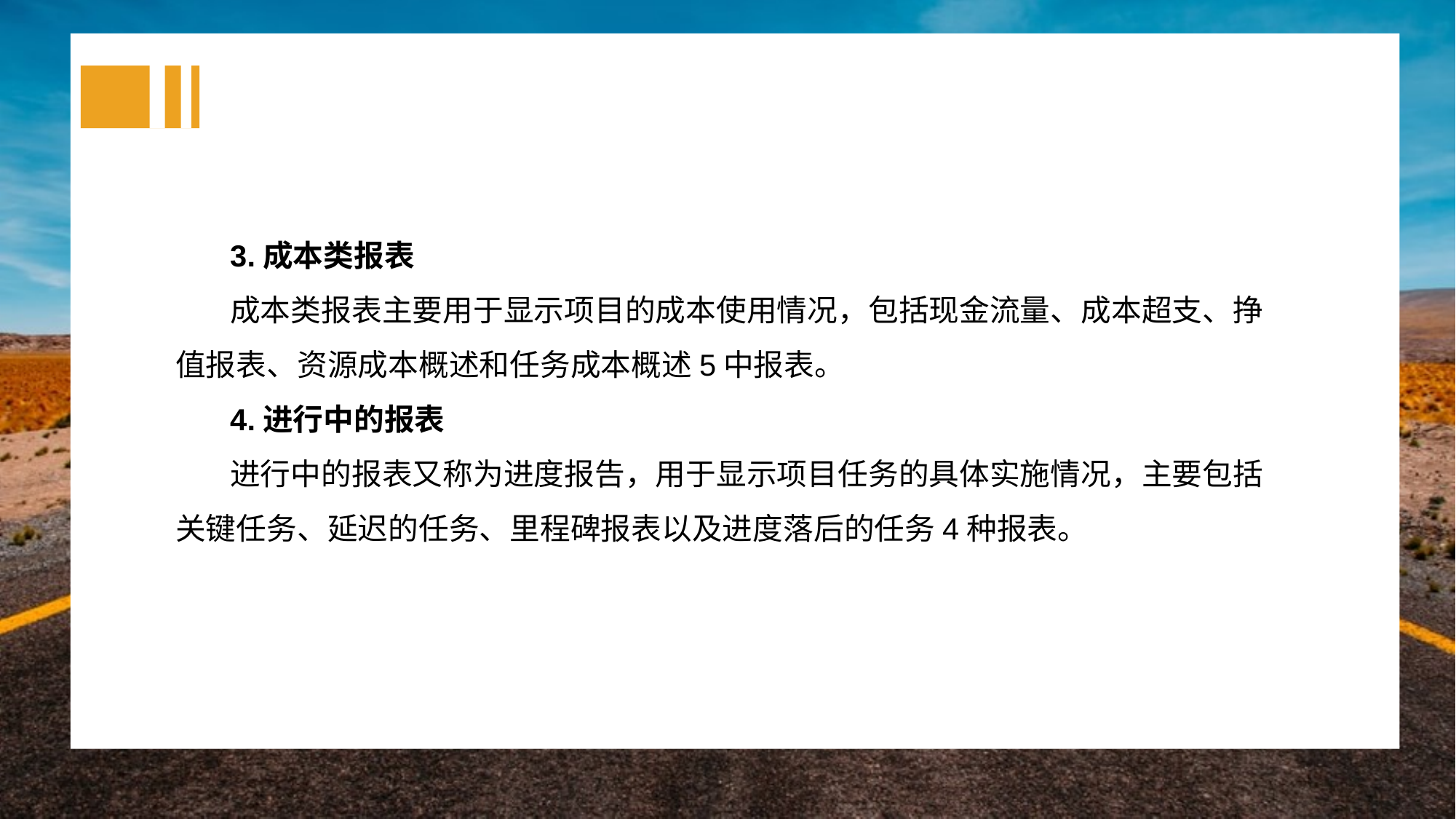

3.成本类报表
成本类报表主要用于显示项目的成本使用情况，包括现金流量、成本超支、挣值报表、资源成本概述和任务成本概述5中报表。
4.进行中的报表
进行中的报表又称为进度报告，用于显示项目任务的具体实施情况，主要包括关键任务、延迟的任务、里程碑报表以及进度落后的任务4种报表。